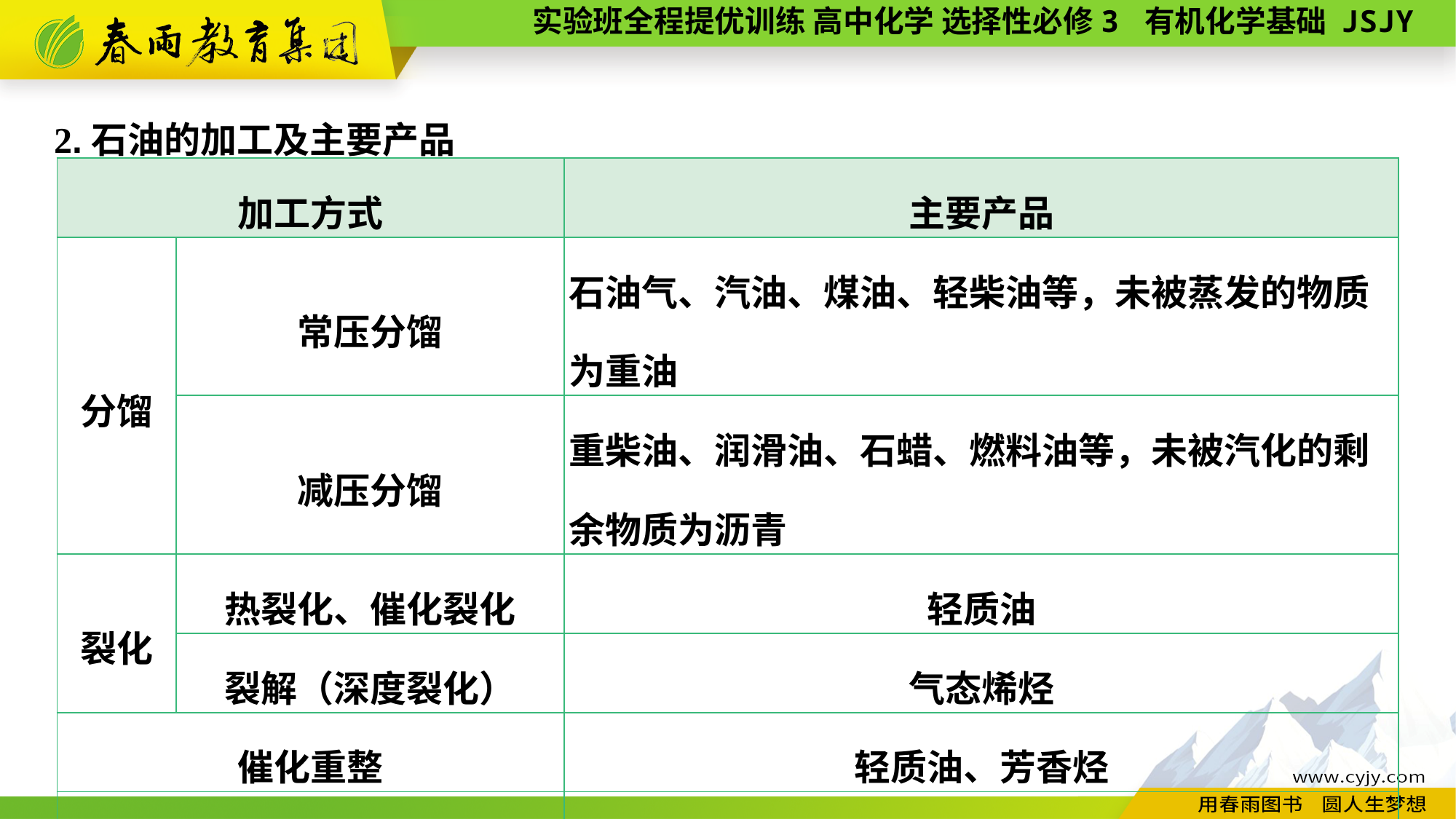

2.石油的加工及主要产品
| 加工方式 |  | 主要产品 |
| --- | --- | --- |
| 分馏 | 常压分馏 | 石油气、汽油、煤油、轻柴油等，未被蒸发的物质为重油 |
|  | 减压分馏 | 重柴油、润滑油、石蜡、燃料油等，未被汽化的剩余物质为沥青 |
| 裂化 | 热裂化、催化裂化 | 轻质油 |
|  | 裂解（深度裂化） | 气态烯烃 |
| 催化重整 |  | 轻质油、芳香烃 |
| 加氢裂化 |  | 轻质油 |